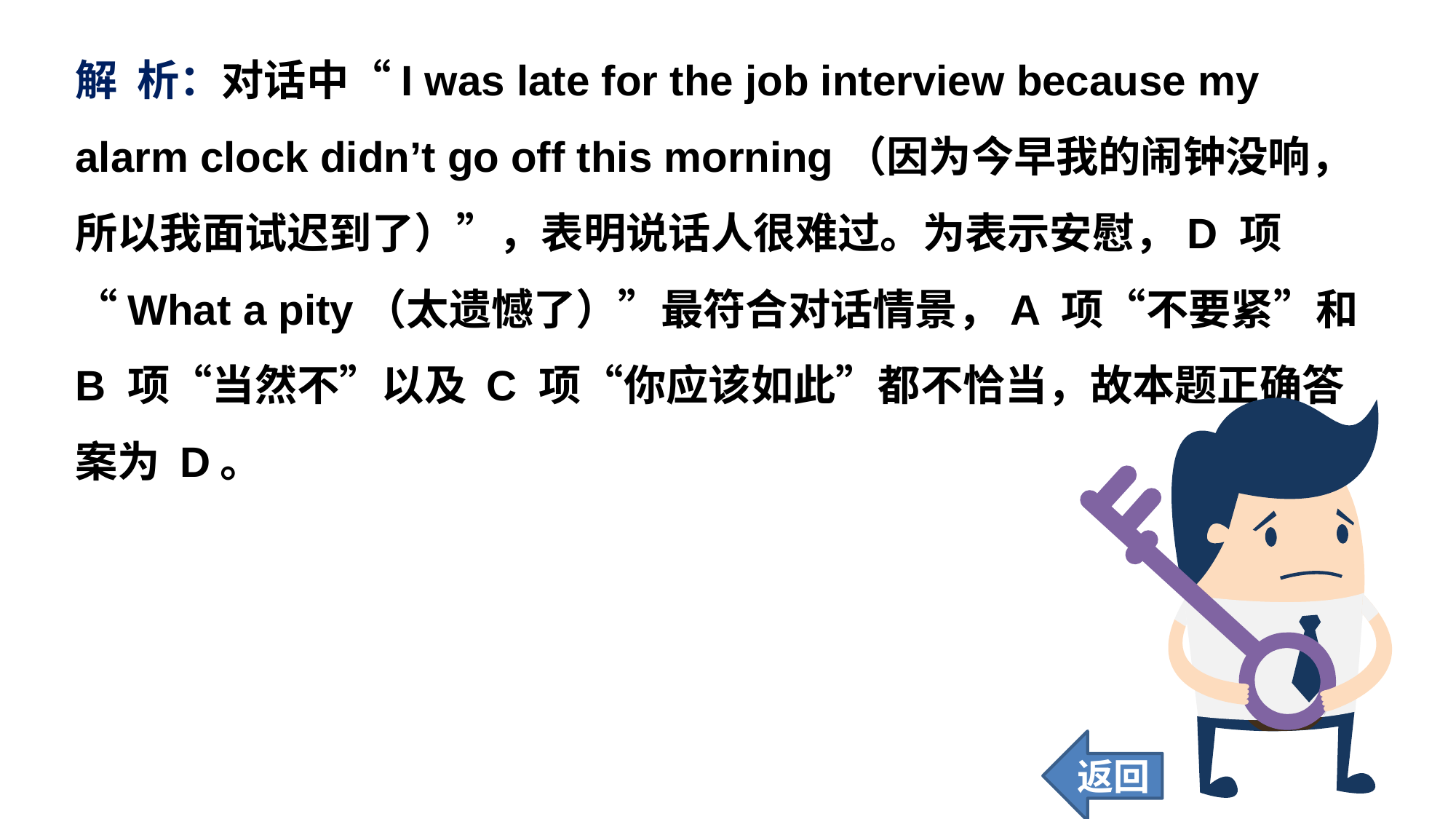

解  析：对话中“I was late for the job interview because my alarm clock didn’t go off this morning（因为今早我的闹钟没响，所以我面试迟到了）”，表明说话人很难过。为表示安慰，D 项“What a pity（太遗憾了）”最符合对话情景，A 项“不要紧”和 B 项“当然不”以及 C 项“你应该如此”都不恰当，故本题正确答案为 D。

返回
48